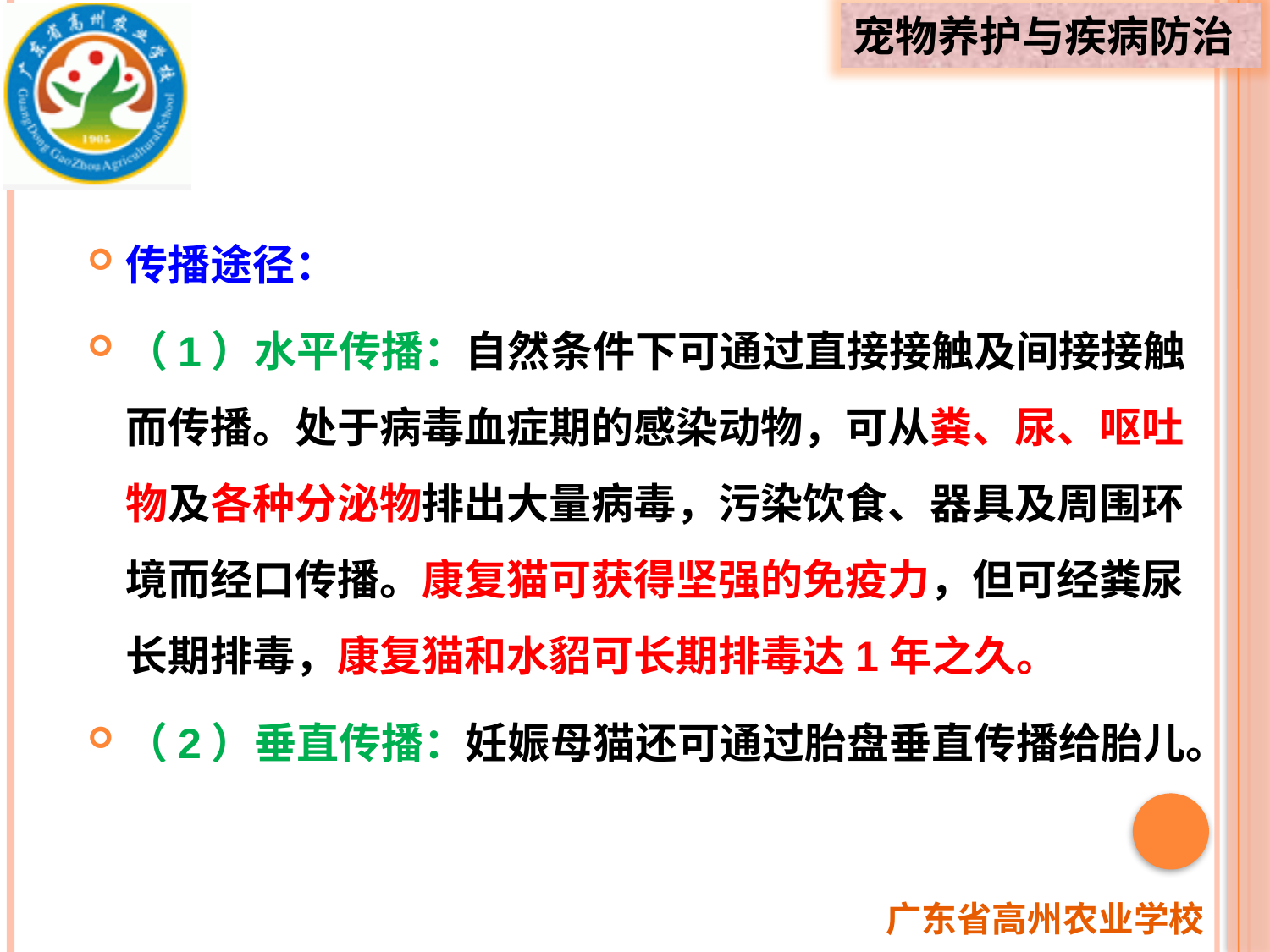

传播途径：
（1）水平传播：自然条件下可通过直接接触及间接接触而传播。处于病毒血症期的感染动物，可从粪、尿、呕吐物及各种分泌物排出大量病毒，污染饮食、器具及周围环境而经口传播。康复猫可获得坚强的免疫力，但可经粪尿长期排毒，康复猫和水貂可长期排毒达1年之久。
（2）垂直传播：妊娠母猫还可通过胎盘垂直传播给胎儿。